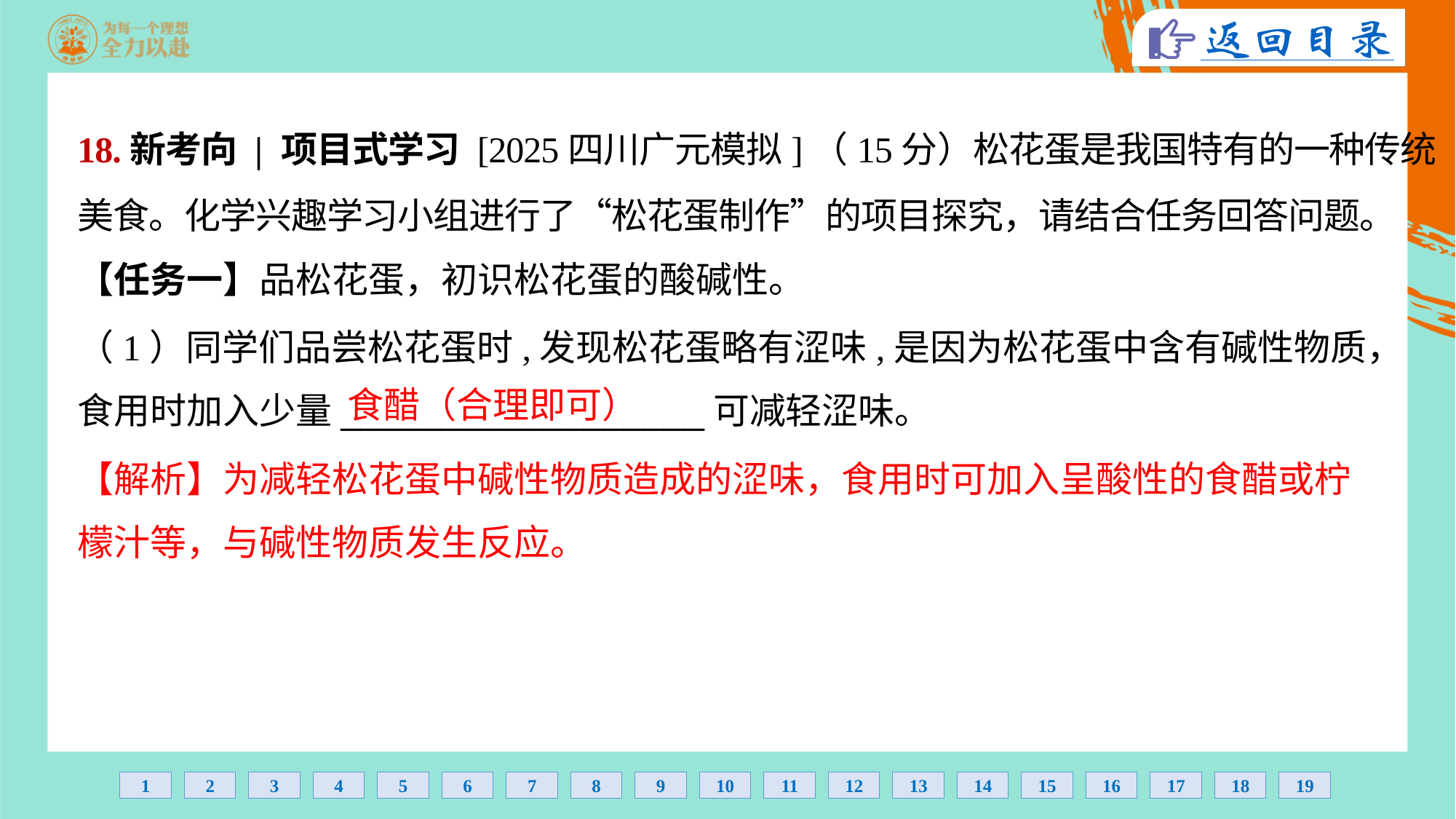

18.新考向 | 项目式学习 [2025四川广元模拟]（15分）松花蛋是我国特有的一种传统
美食。化学兴趣学习小组进行了“松花蛋制作”的项目探究，请结合任务回答问题。
【任务一】品松花蛋，初识松花蛋的酸碱性。
（1）同学们品尝松花蛋时,发现松花蛋略有涩味,是因为松花蛋中含有碱性物质，
食用时加入少量__________________可减轻涩味。
食醋（合理即可）
【解析】为减轻松花蛋中碱性物质造成的涩味，食用时可加入呈酸性的食醋或柠
檬汁等，与碱性物质发生反应。